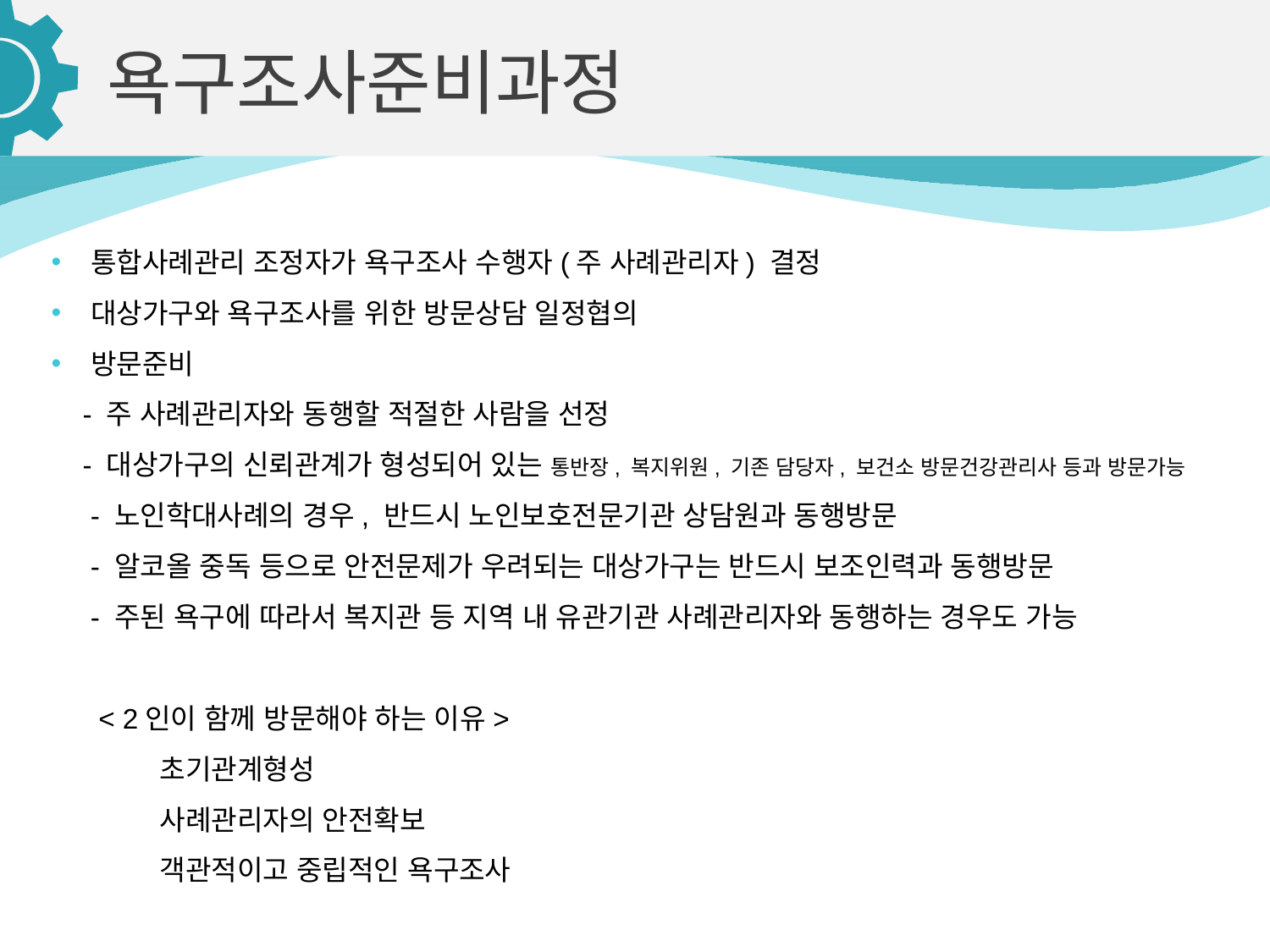

욕구조사준비과정
통합사례관리 조정자가 욕구조사 수행자(주 사례관리자) 결정
대상가구와 욕구조사를 위한 방문상담 일정협의
방문준비
    - 주 사례관리자와 동행할 적절한 사람을 선정
    - 대상가구의 신뢰관계가 형성되어 있는 통반장, 복지위원, 기존 담당자, 보건소 방문건강관리사 등과 방문가능
     - 노인학대사례의 경우, 반드시 노인보호전문기관 상담원과 동행방문
     - 알코올 중독 등으로 안전문제가 우려되는 대상가구는 반드시 보조인력과 동행방문
     - 주된 욕구에 따라서 복지관 등 지역 내 유관기관 사례관리자와 동행하는 경우도 가능

      < 2인이 함께 방문해야 하는 이유>
             초기관계형성
             사례관리자의 안전확보
             객관적이고 중립적인 욕구조사
04